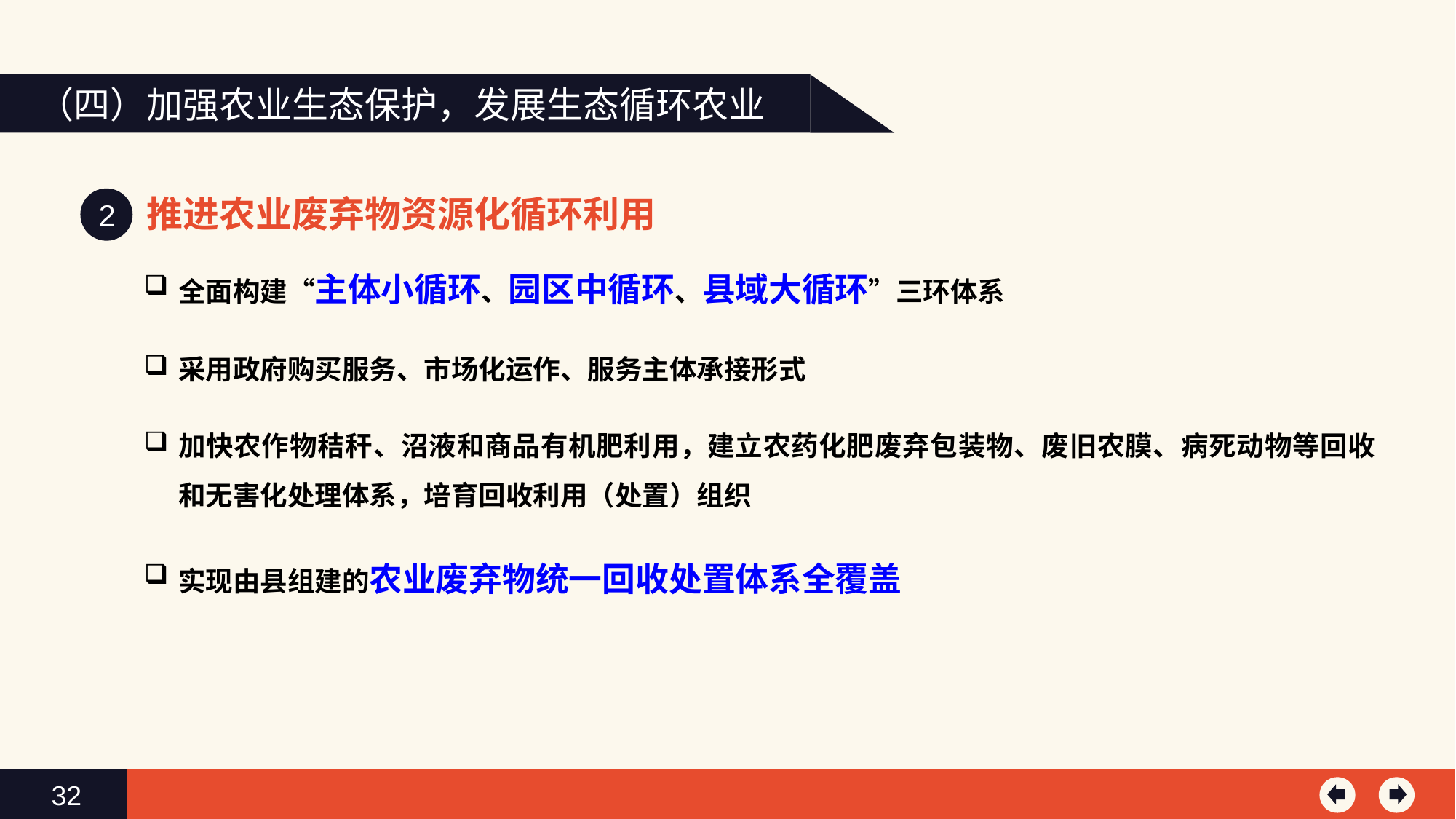

（四）加强农业生态保护，发展生态循环农业
推进农业废弃物资源化循环利用
2
全面构建“主体小循环、园区中循环、县域大循环”三环体系
采用政府购买服务、市场化运作、服务主体承接形式
加快农作物秸秆、沼液和商品有机肥利用，建立农药化肥废弃包装物、废旧农膜、病死动物等回收和无害化处理体系，培育回收利用（处置）组织
实现由县组建的农业废弃物统一回收处置体系全覆盖
32